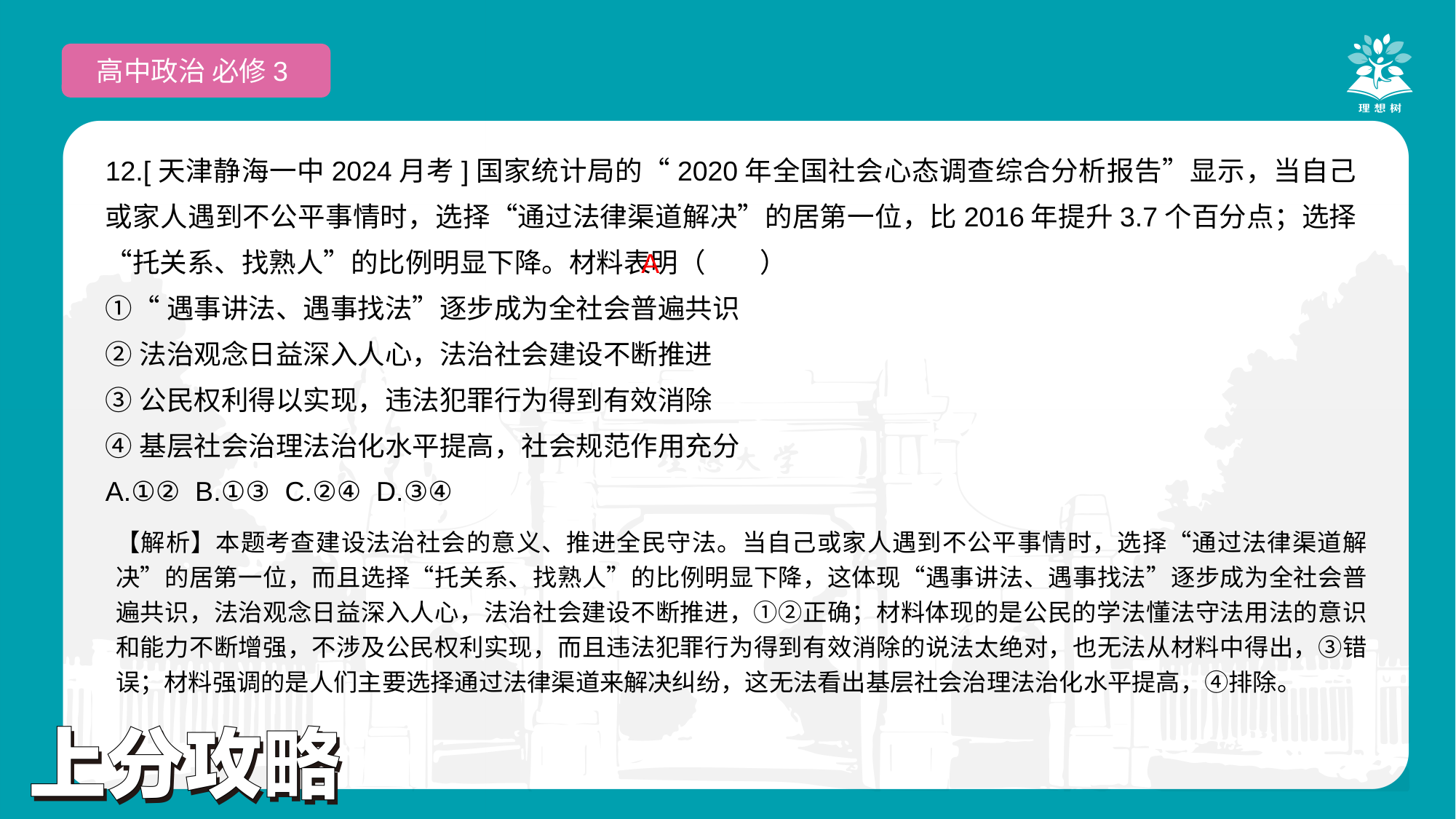

高中政治 必修3
12.[天津静海一中2024月考]国家统计局的“2020年全国社会心态调查综合分析报告”显示，当自己或家人遇到不公平事情时，选择“通过法律渠道解决”的居第一位，比2016年提升3.7个百分点；选择“托关系、找熟人”的比例明显下降。材料表明（　　）
①“遇事讲法、遇事找法”逐步成为全社会普遍共识
②法治观念日益深入人心，法治社会建设不断推进
③公民权利得以实现，违法犯罪行为得到有效消除
④基层社会治理法治化水平提高，社会规范作用充分
A.①②  B.①③  C.②④  D.③④
 A
【解析】本题考查建设法治社会的意义、推进全民守法。当自己或家人遇到不公平事情时，选择“通过法律渠道解决”的居第一位，而且选择“托关系、找熟人”的比例明显下降，这体现“遇事讲法、遇事找法”逐步成为全社会普遍共识，法治观念日益深入人心，法治社会建设不断推进，①②正确；材料体现的是公民的学法懂法守法用法的意识和能力不断增强，不涉及公民权利实现，而且违法犯罪行为得到有效消除的说法太绝对，也无法从材料中得出，③错误；材料强调的是人们主要选择通过法律渠道来解决纠纷，这无法看出基层社会治理法治化水平提高，④排除。